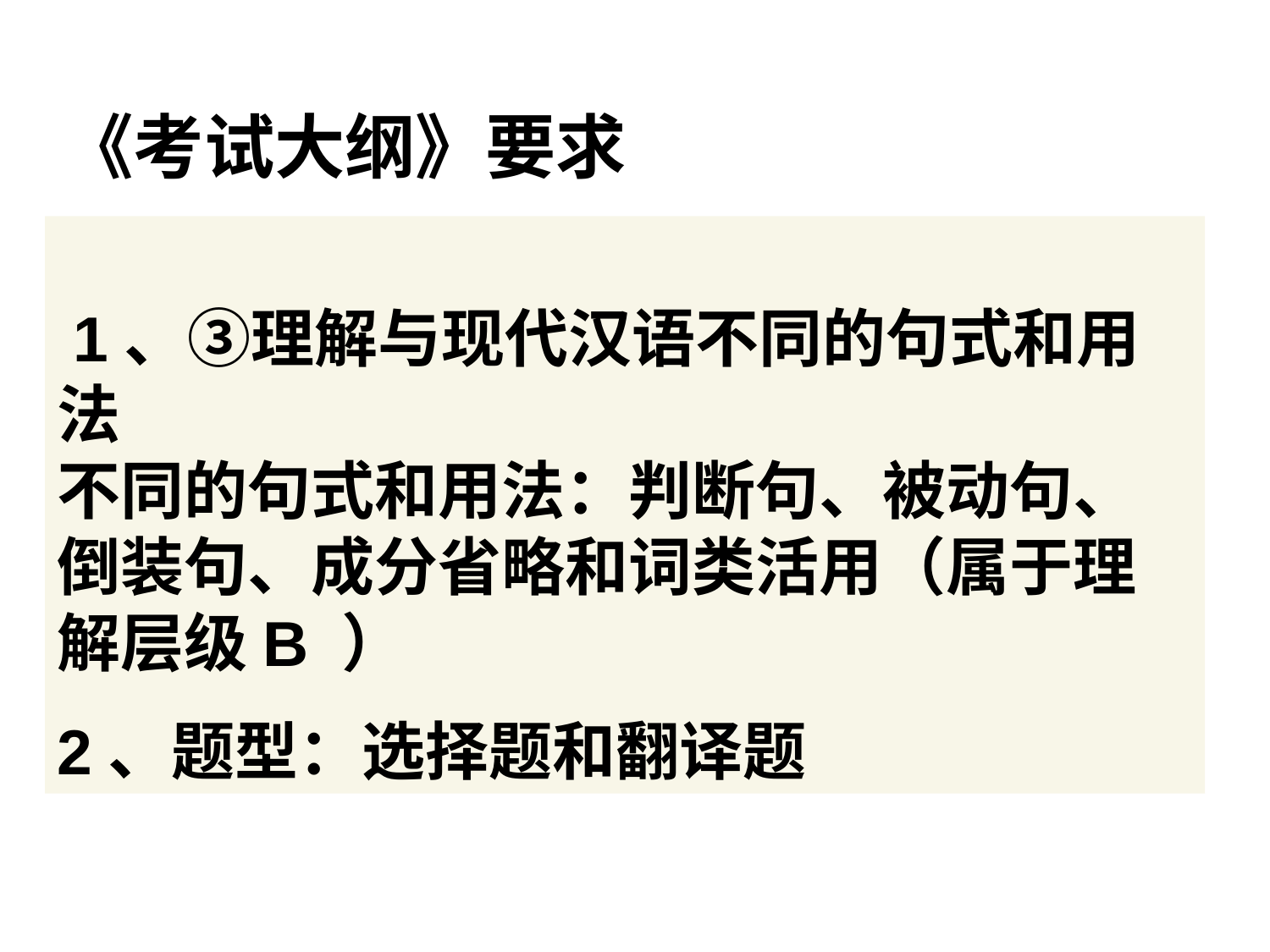

《考试大纲》要求
   
 1、③理解与现代汉语不同的句式和用法
不同的句式和用法：判断句、被动句、倒装句、成分省略和词类活用（属于理解层级B ）
2、题型：选择题和翻译题